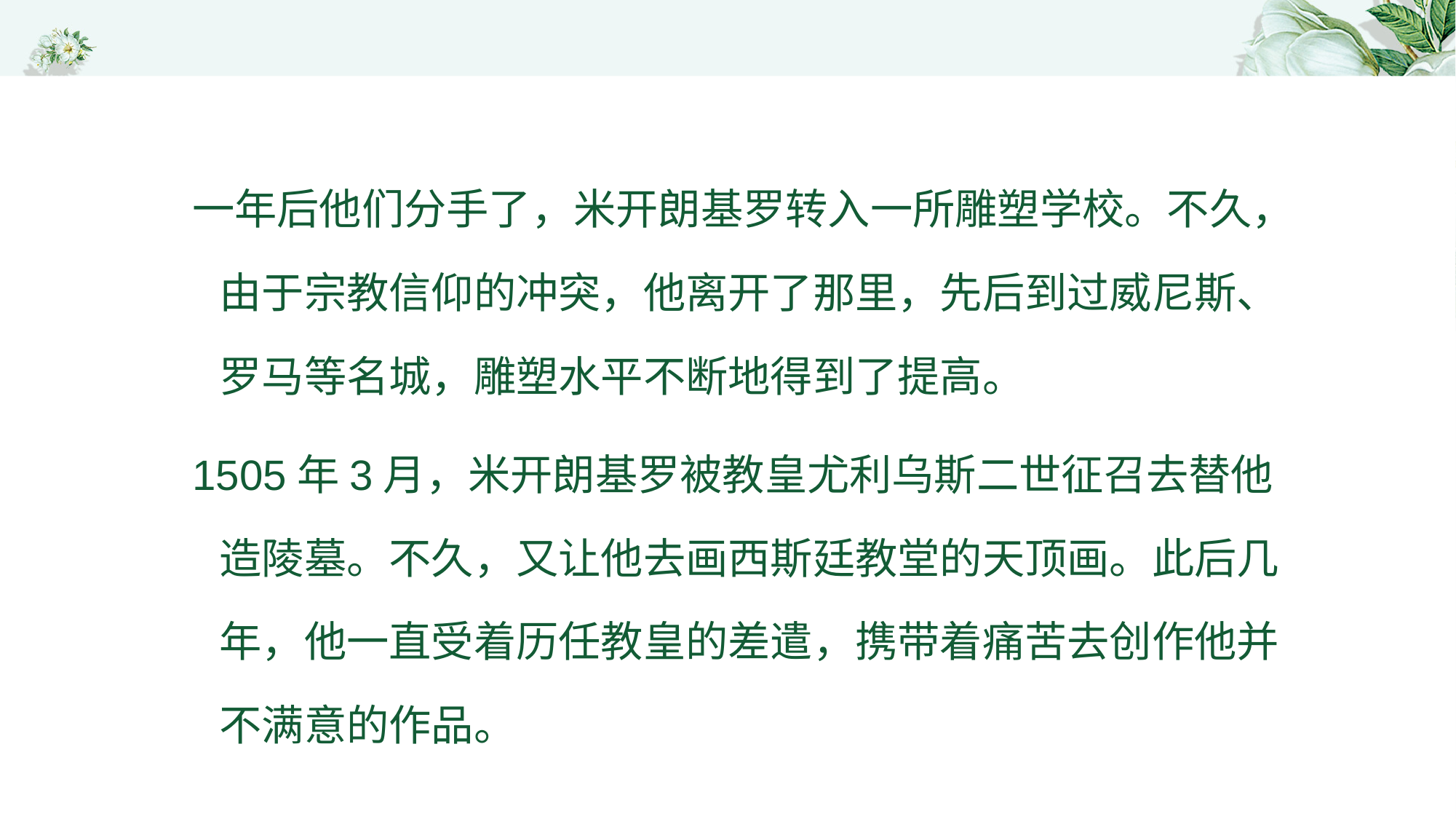

一年后他们分手了，米开朗基罗转入一所雕塑学校。不久，由于宗教信仰的冲突，他离开了那里，先后到过威尼斯、罗马等名城，雕塑水平不断地得到了提高。
1505年3月，米开朗基罗被教皇尤利乌斯二世征召去替他造陵墓。不久，又让他去画西斯廷教堂的天顶画。此后几年，他一直受着历任教皇的差遣，携带着痛苦去创作他并不满意的作品。